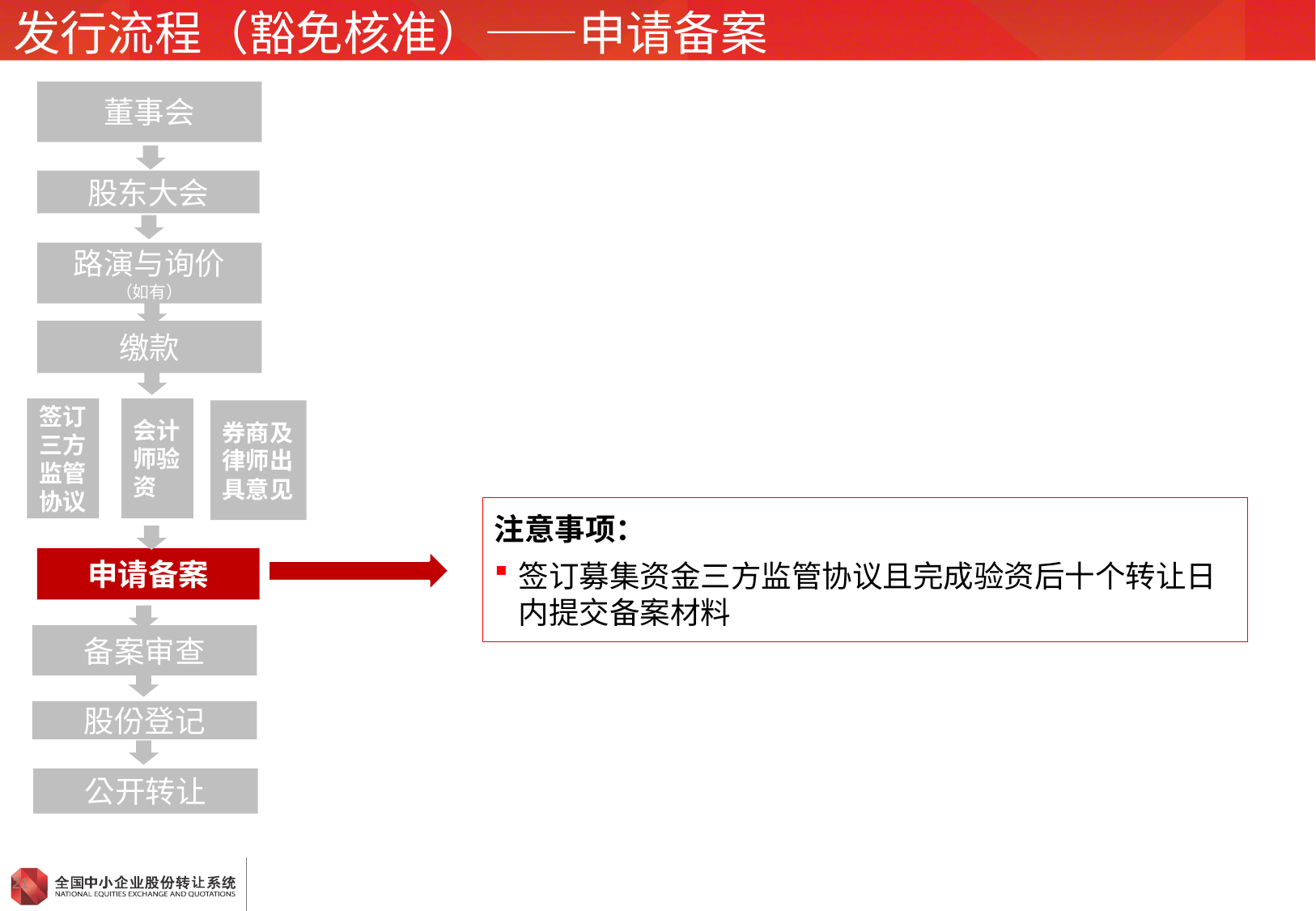

# 发行流程（豁免核准）——申请备案
董事会

股东大会

路演与询价
（如有）

缴款

签订三方
监管协议
会计师验资
券商及律师出具意见
注意事项：
签订募集资金三方监管协议且完成验资后十个转让日内提交备案材料

申请备案

备案审查

股份登记

公开转让
21